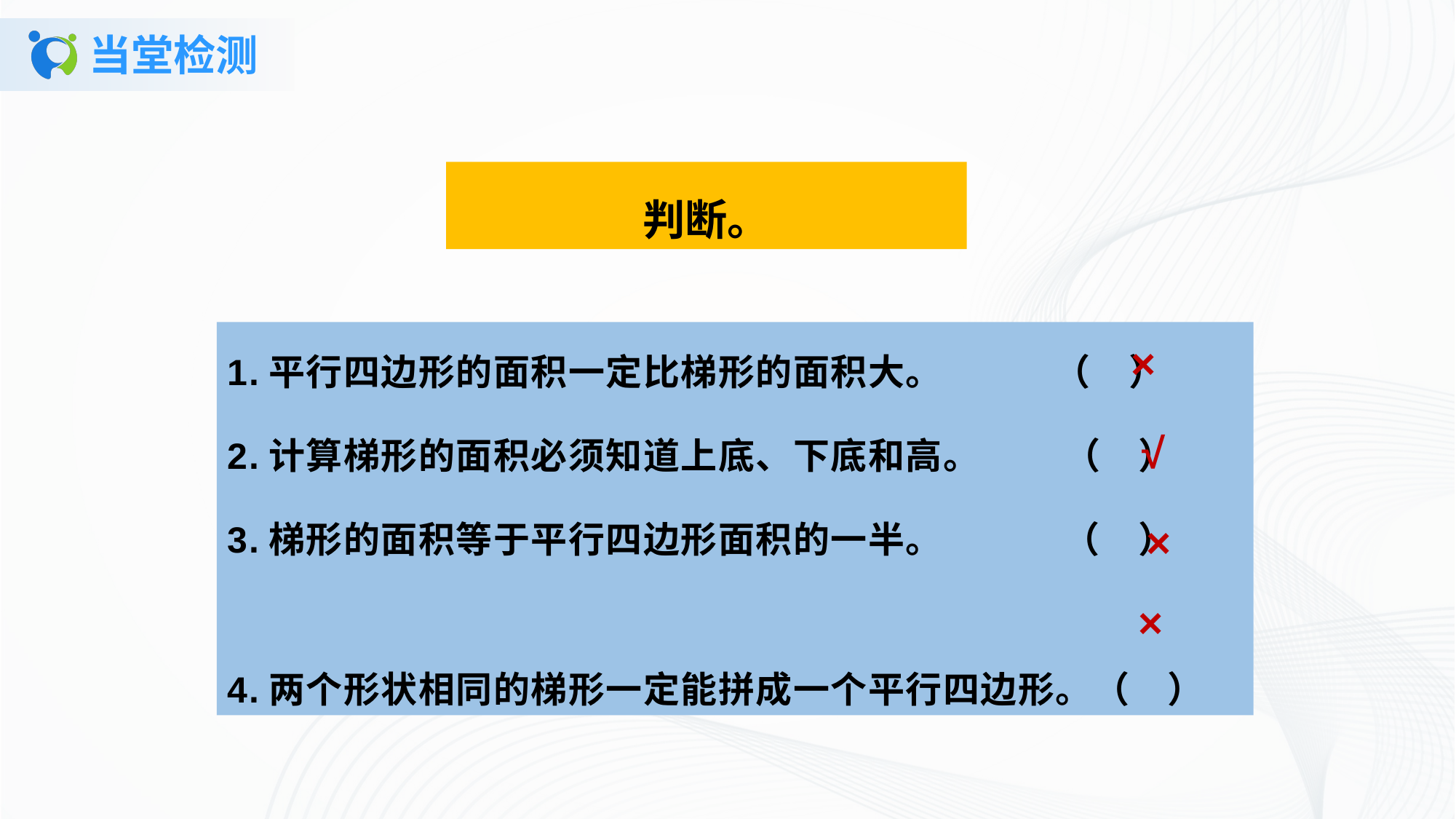

# 当堂检测
判断。
1.平行四边形的面积一定比梯形的面积大。            （    ）
2.计算梯形的面积必须知道上底、下底和高。         （    ）
3.梯形的面积等于平行四边形面积的一半。             （    ）
4.两个形状相同的梯形一定能拼成一个平行四边形。（    ）
×
√
×
×